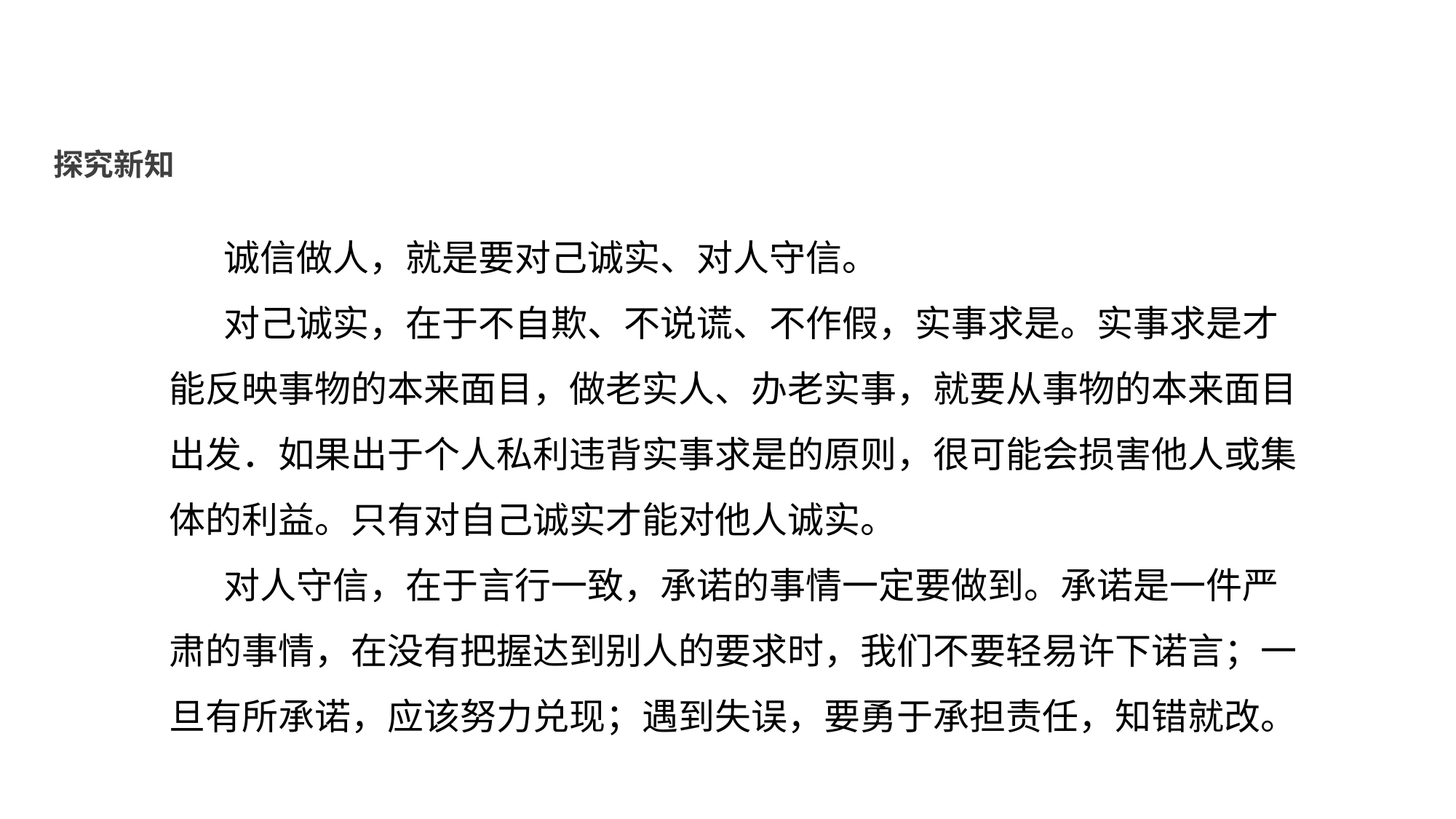

探究新知
诚信做人，就是要对己诚实、对人守信。
对己诚实，在于不自欺、不说谎、不作假，实事求是。实事求是才能反映事物的本来面目，做老实人、办老实事，就要从事物的本来面目出发．如果出于个人私利违背实事求是的原则，很可能会损害他人或集体的利益。只有对自己诚实才能对他人诚实。
对人守信，在于言行一致，承诺的事情一定要做到。承诺是一件严肃的事情，在没有把握达到别人的要求时，我们不要轻易许下诺言；一旦有所承诺，应该努力兑现；遇到失误，要勇于承担责任，知错就改。